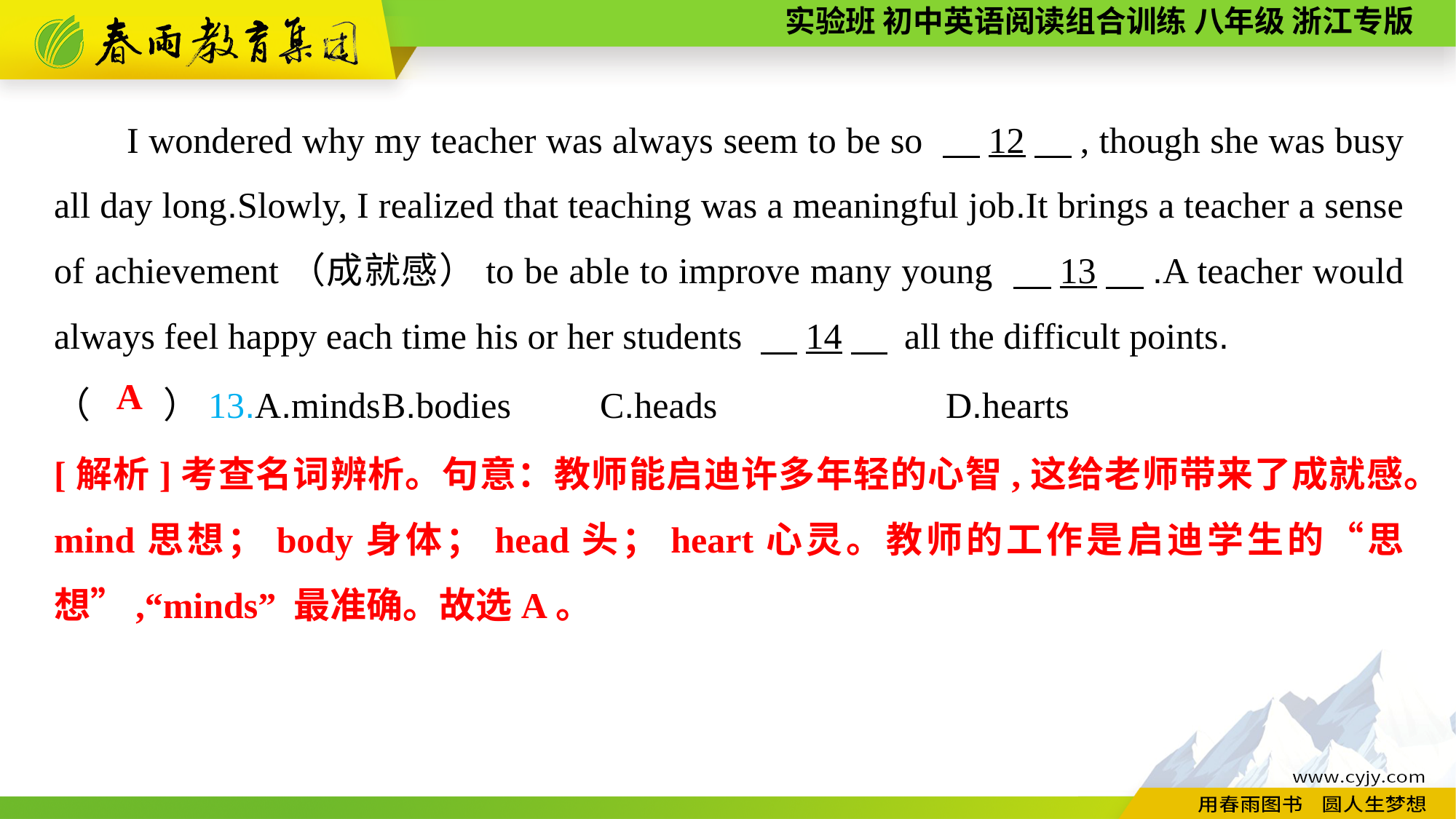

I wondered why my teacher was always seem to be so 　12　, though she was busy all day long.Slowly, I realized that teaching was a meaningful job.It brings a teacher a sense of achievement（成就感）to be able to improve many young 　13　.A teacher would always feel happy each time his or her students 　14　 all the difficult points.
（　　）13.A.minds	B.bodies	C.heads		  D.hearts
A
[解析]考查名词辨析。句意：教师能启迪许多年轻的心智,这给老师带来了成就感。mind思想；body身体；head头；heart心灵。教师的工作是启迪学生的“思想”,“minds” 最准确。故选A。